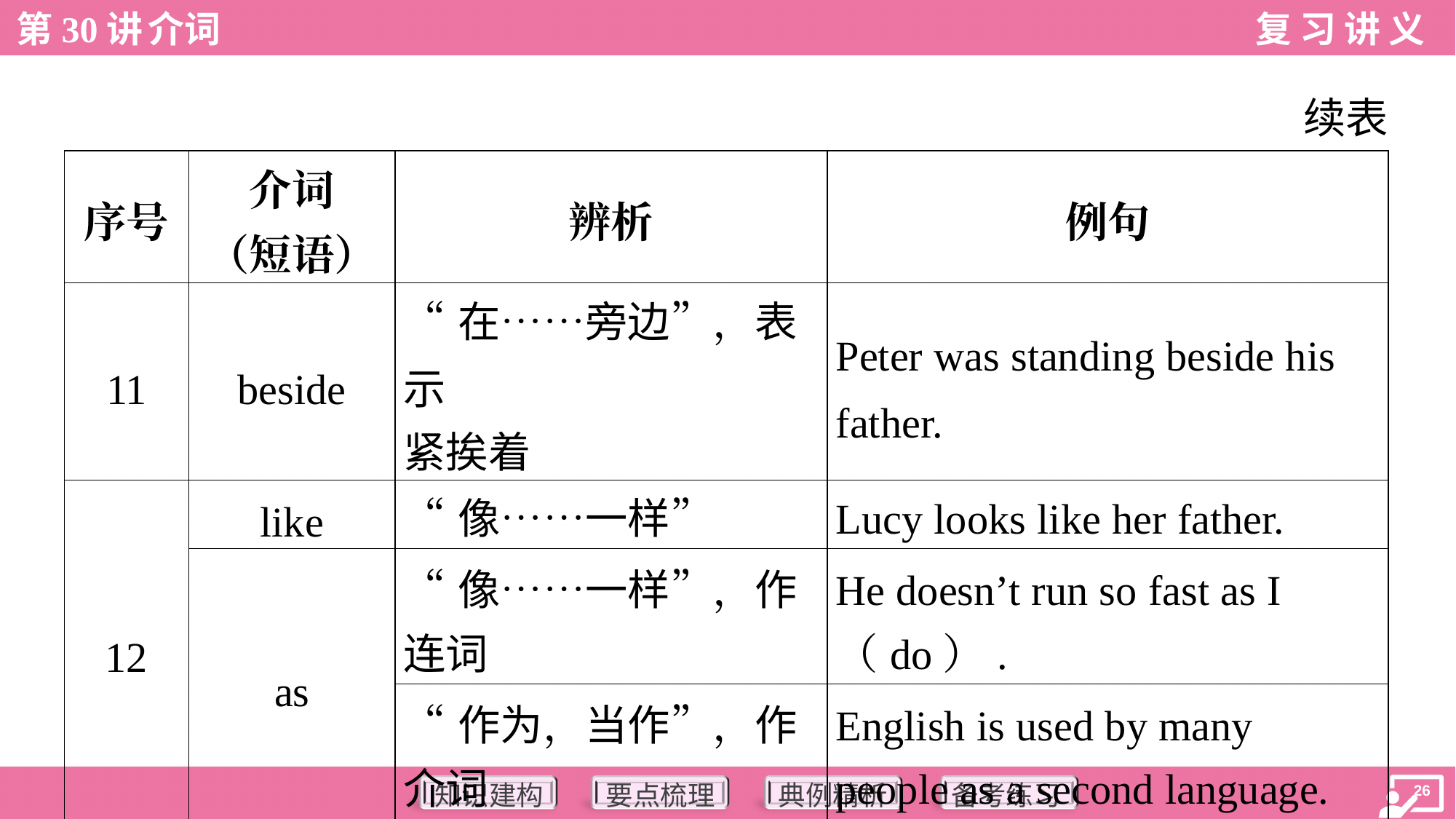

续表
| 序号 | 介词 （短语） | 辨析 | 例句 |
| --- | --- | --- | --- |
| 11 | beside | “在……旁边”，表示 紧挨着 | Peter was standing beside his father. |
| 12 | like | “像……一样” | Lucy looks like her father. |
|  | as | “像……一样”，作 连词 | He doesn’t run so fast as I （do）. |
|  |  | “作为，当作”，作 介词 | English is used by many people as a second language. |